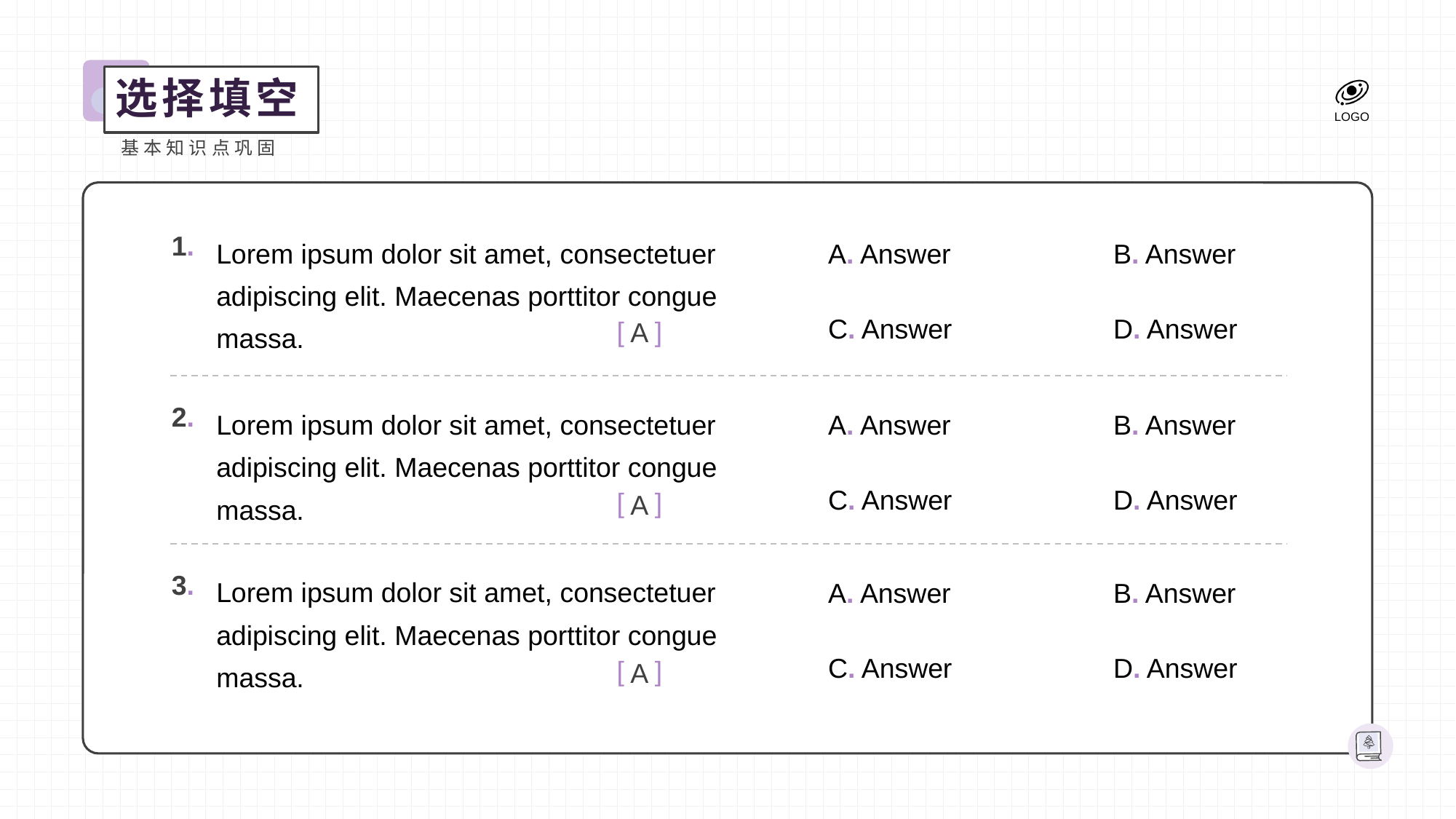

选择填空
基本知识点巩固
Lorem ipsum dolor sit amet, consectetuer adipiscing elit. Maecenas porttitor congue massa.
1.
A. Answer
B. Answer
C. Answer
D. Answer
[    ]
A
Lorem ipsum dolor sit amet, consectetuer adipiscing elit. Maecenas porttitor congue massa.
2.
A. Answer
B. Answer
C. Answer
D. Answer
[    ]
A
Lorem ipsum dolor sit amet, consectetuer adipiscing elit. Maecenas porttitor congue massa.
3.
A. Answer
B. Answer
C. Answer
D. Answer
[    ]
A